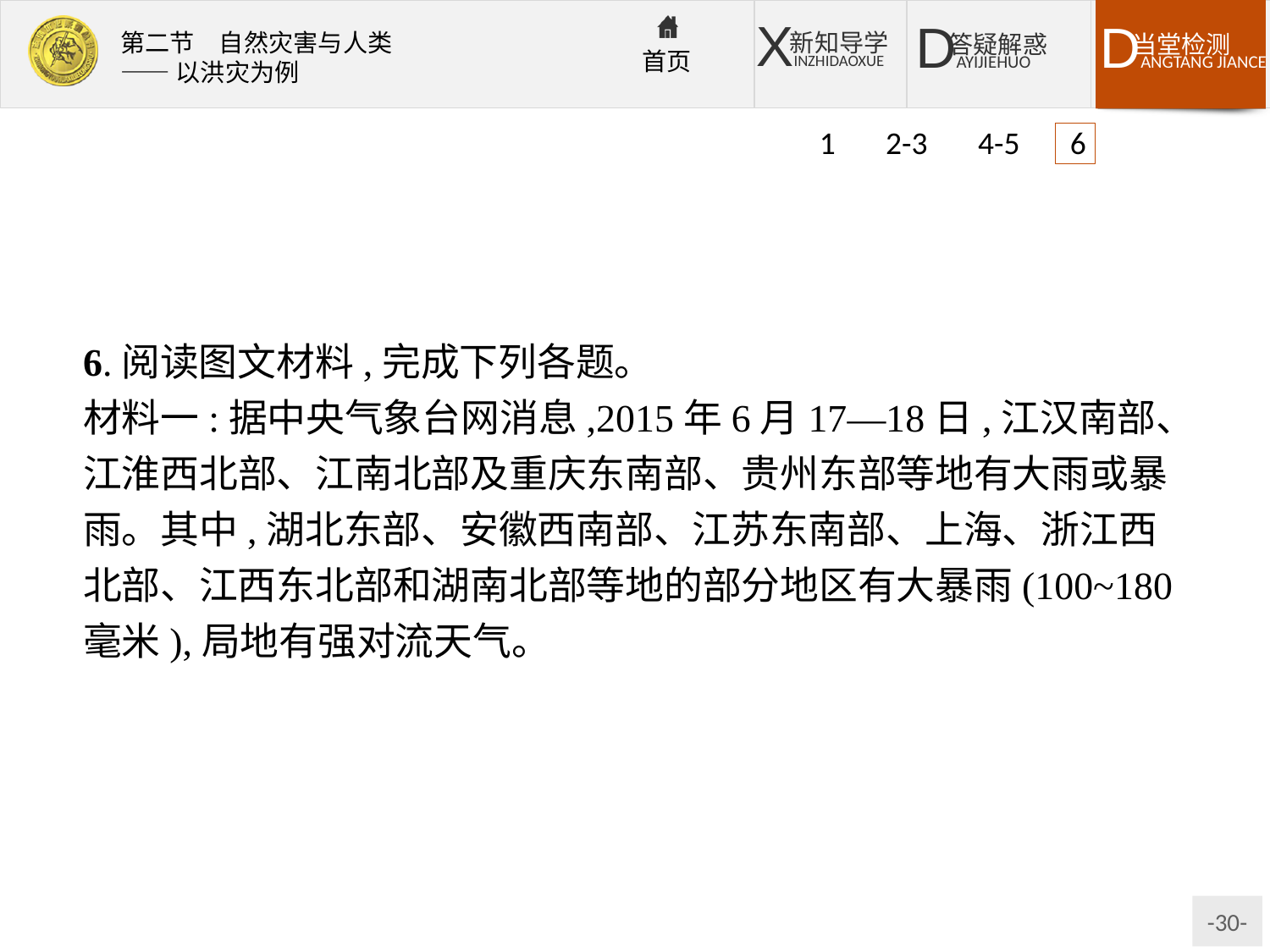

1       2-3       4-5       6

6.阅读图文材料,完成下列各题。
材料一:据中央气象台网消息,2015年6月17—18日,江汉南部、江淮西北部、江南北部及重庆东南部、贵州东部等地有大雨或暴雨。其中,湖北东部、安徽西南部、江苏东南部、上海、浙江西北部、江西东北部和湖南北部等地的部分地区有大暴雨(100~180毫米),局地有强对流天气。